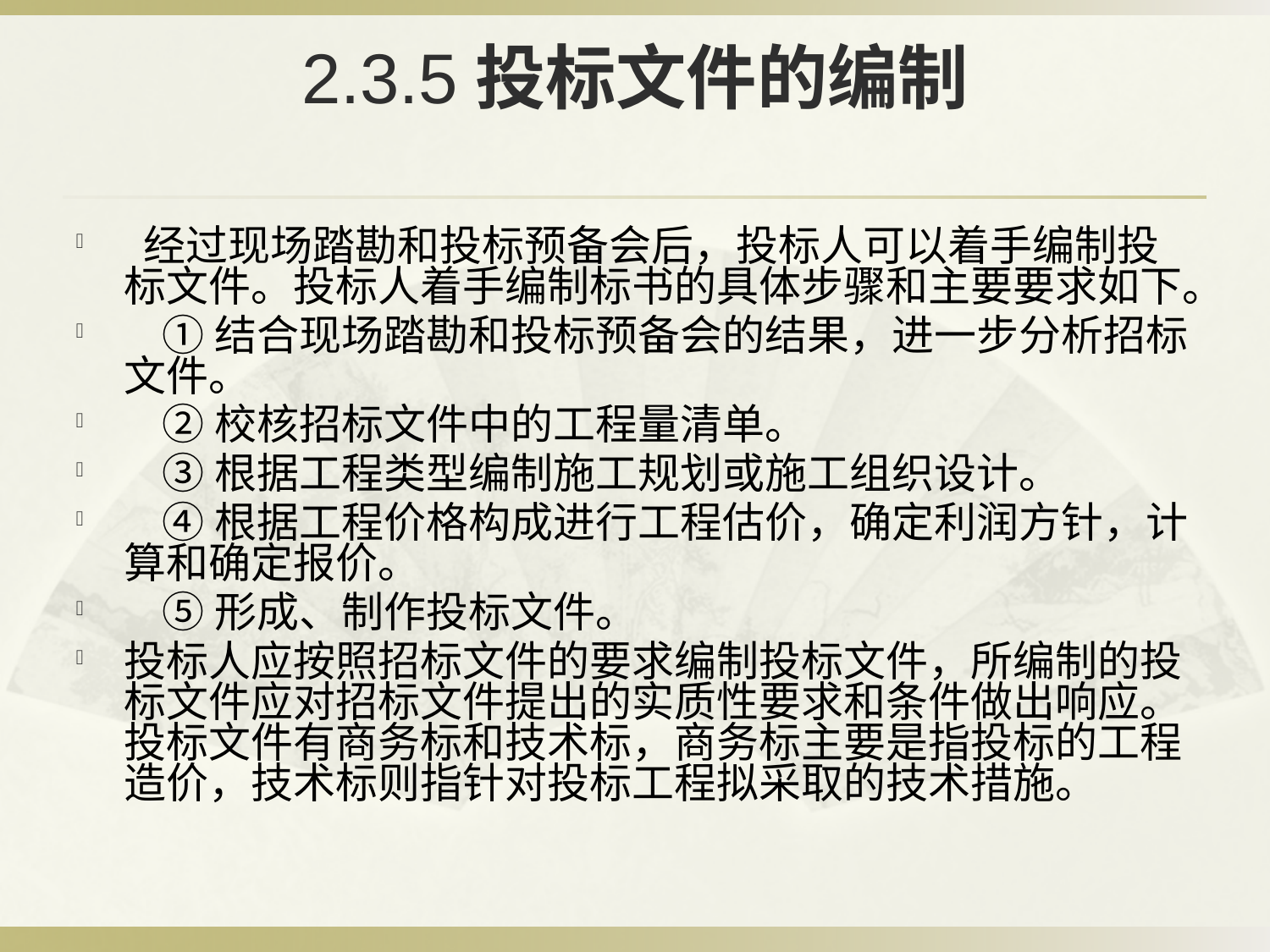

# 2.3.5投标文件的编制
 经过现场踏勘和投标预备会后，投标人可以着手编制投标文件。投标人着手编制标书的具体步骤和主要要求如下。
    ①结合现场踏勘和投标预备会的结果，进一步分析招标文件。
    ②校核招标文件中的工程量清单。
    ③根据工程类型编制施工规划或施工组织设计。
    ④根据工程价格构成进行工程估价，确定利润方针，计算和确定报价。
    ⑤形成、制作投标文件。
投标人应按照招标文件的要求编制投标文件，所编制的投标文件应对招标文件提出的实质性要求和条件做出响应。投标文件有商务标和技术标，商务标主要是指投标的工程造价，技术标则指针对投标工程拟采取的技术措施。